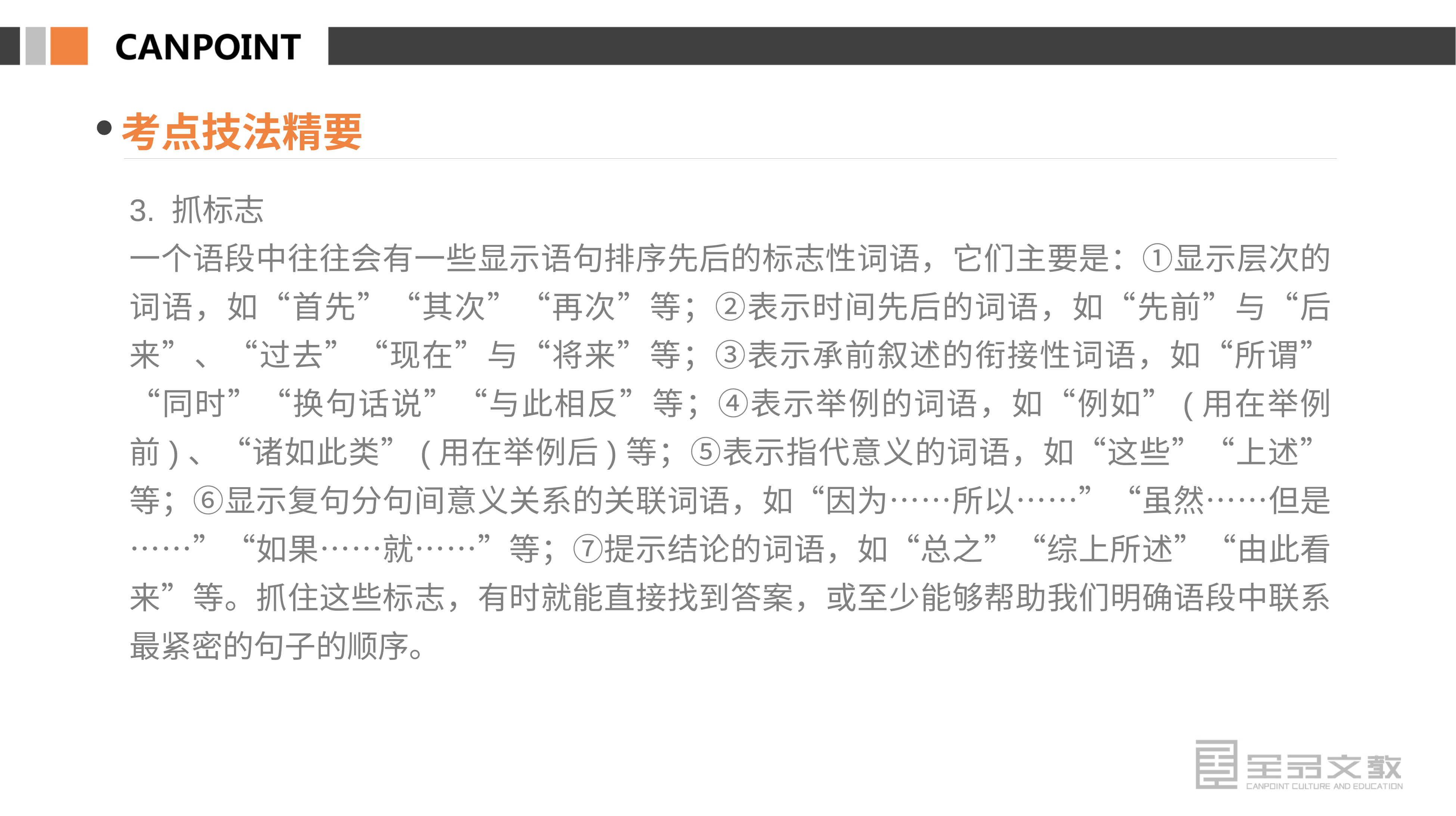

考点技法精要

3. 抓标志
一个语段中往往会有一些显示语句排序先后的标志性词语，它们主要是：①显示层次的词语，如“首先”“其次”“再次”等；②表示时间先后的词语，如“先前”与“后来”、“过去”“现在”与“将来”等；③表示承前叙述的衔接性词语，如“所谓”“同时”“换句话说”“与此相反”等；④表示举例的词语，如“例如”(用在举例前)、“诸如此类”(用在举例后)等；⑤表示指代意义的词语，如“这些”“上述”等；⑥显示复句分句间意义关系的关联词语，如“因为……所以……”“虽然……但是……”“如果……就……”等；⑦提示结论的词语，如“总之”“综上所述”“由此看来”等。抓住这些标志，有时就能直接找到答案，或至少能够帮助我们明确语段中联系最紧密的句子的顺序。